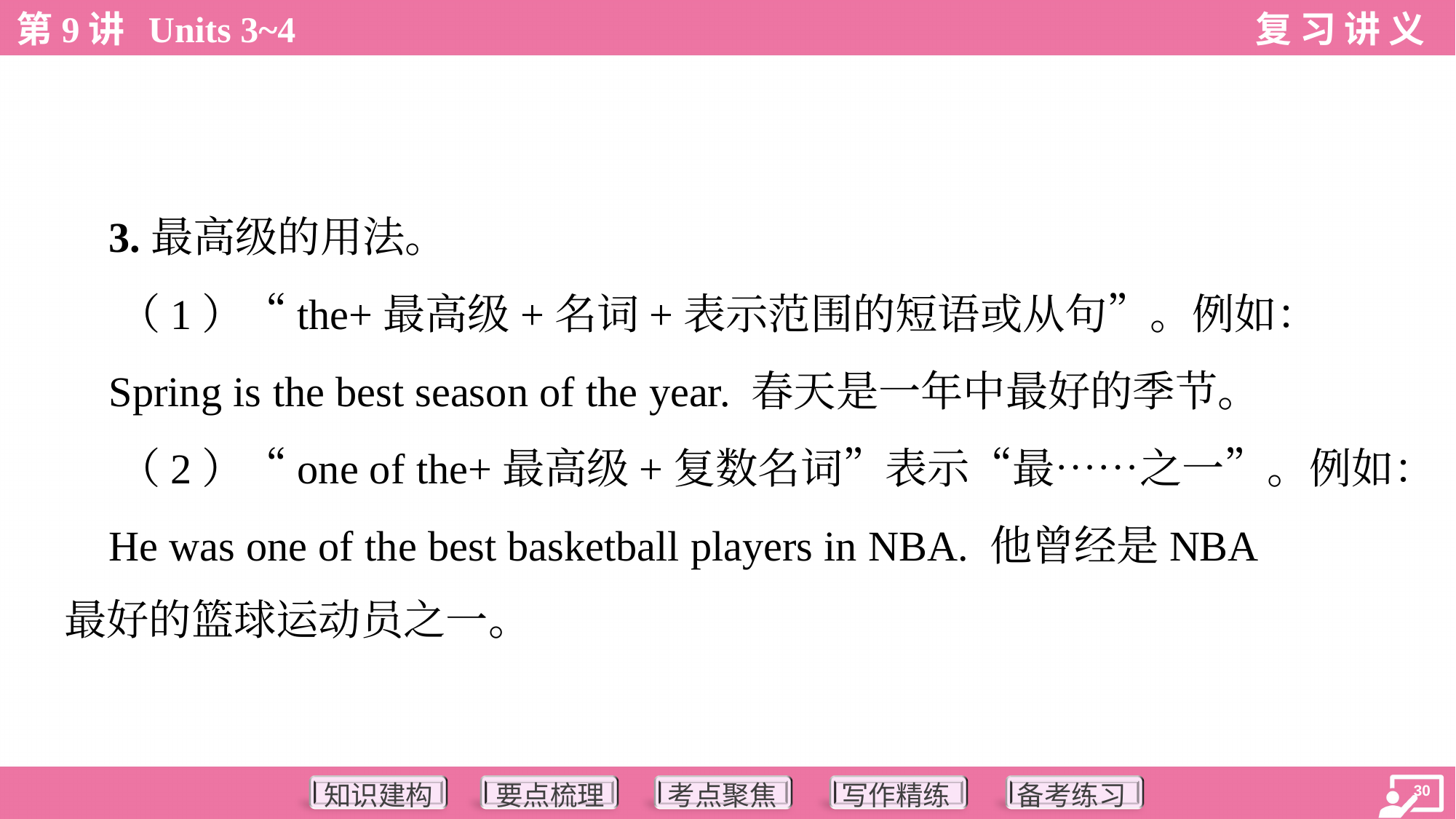

3.最高级的用法。
    （1）“the+最高级+名词+表示范围的短语或从句”。例如：
    Spring is the best season of the year. 春天是一年中最好的季节。
    （2）“one of the+最高级+复数名词”表示“最……之一”。例如：
    He was one of the best basketball players in NBA. 他曾经是NBA
最好的篮球运动员之一。